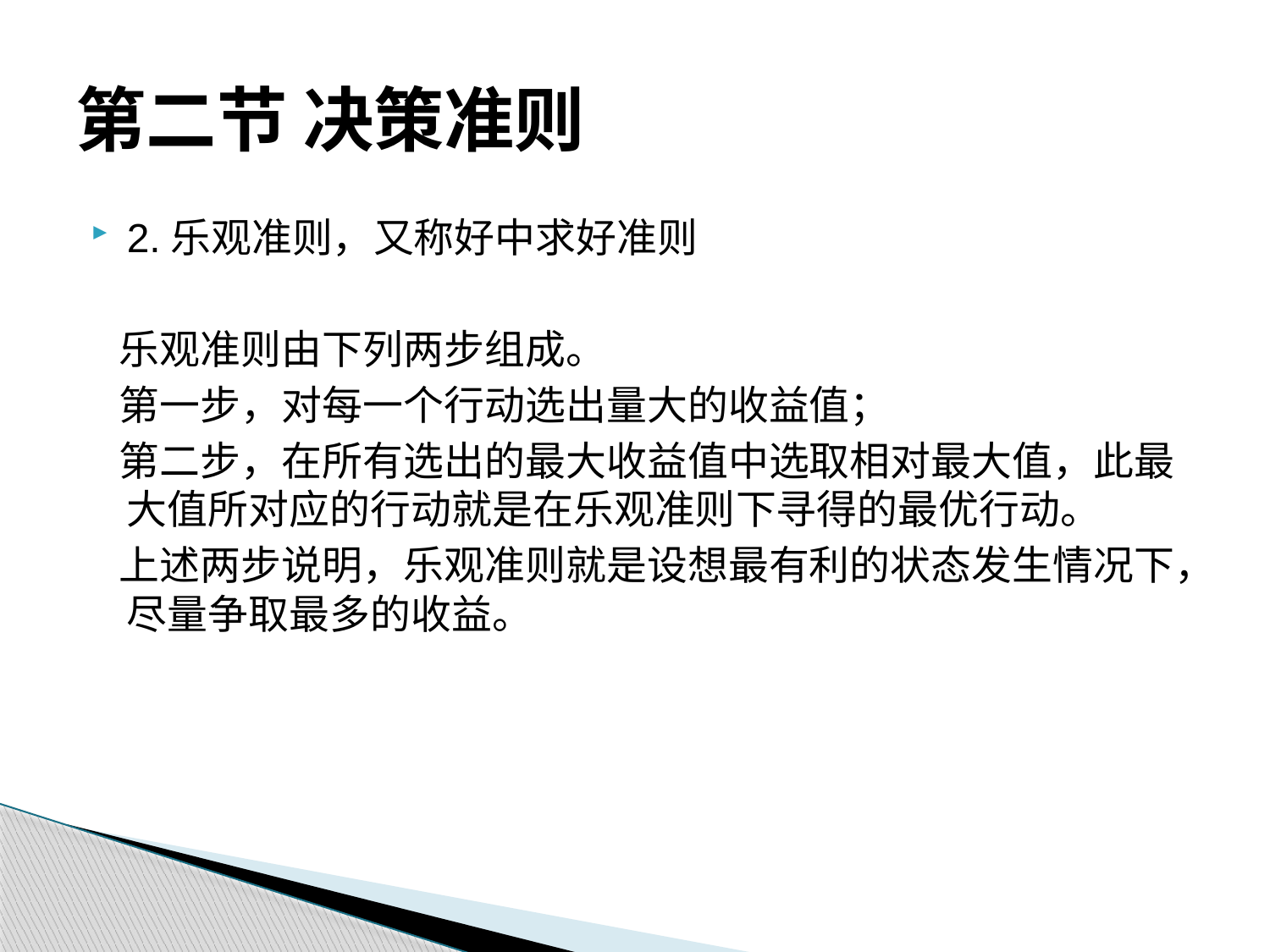

# 第二节 决策准则
2.乐观准则，又称好中求好准则

  乐观准则由下列两步组成。
  第一步，对每一个行动选出量大的收益值；
  第二步，在所有选出的最大收益值中选取相对最大值，此最大值所对应的行动就是在乐观准则下寻得的最优行动。
  上述两步说明，乐观准则就是设想最有利的状态发生情况下，尽量争取最多的收益。